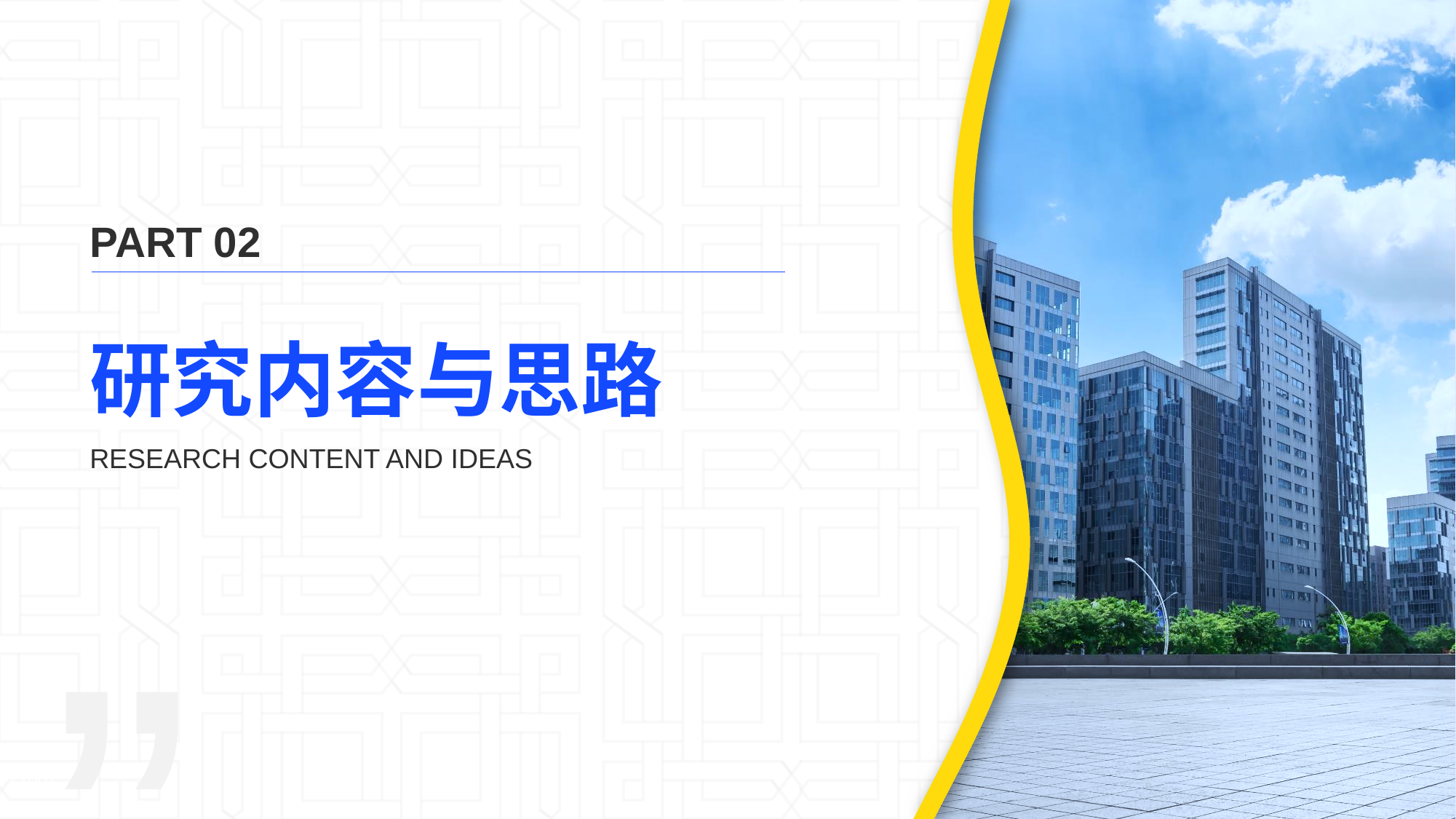

PART 02
# 研究内容与思路
RESEARCH CONTENT AND IDEAS
51PPT